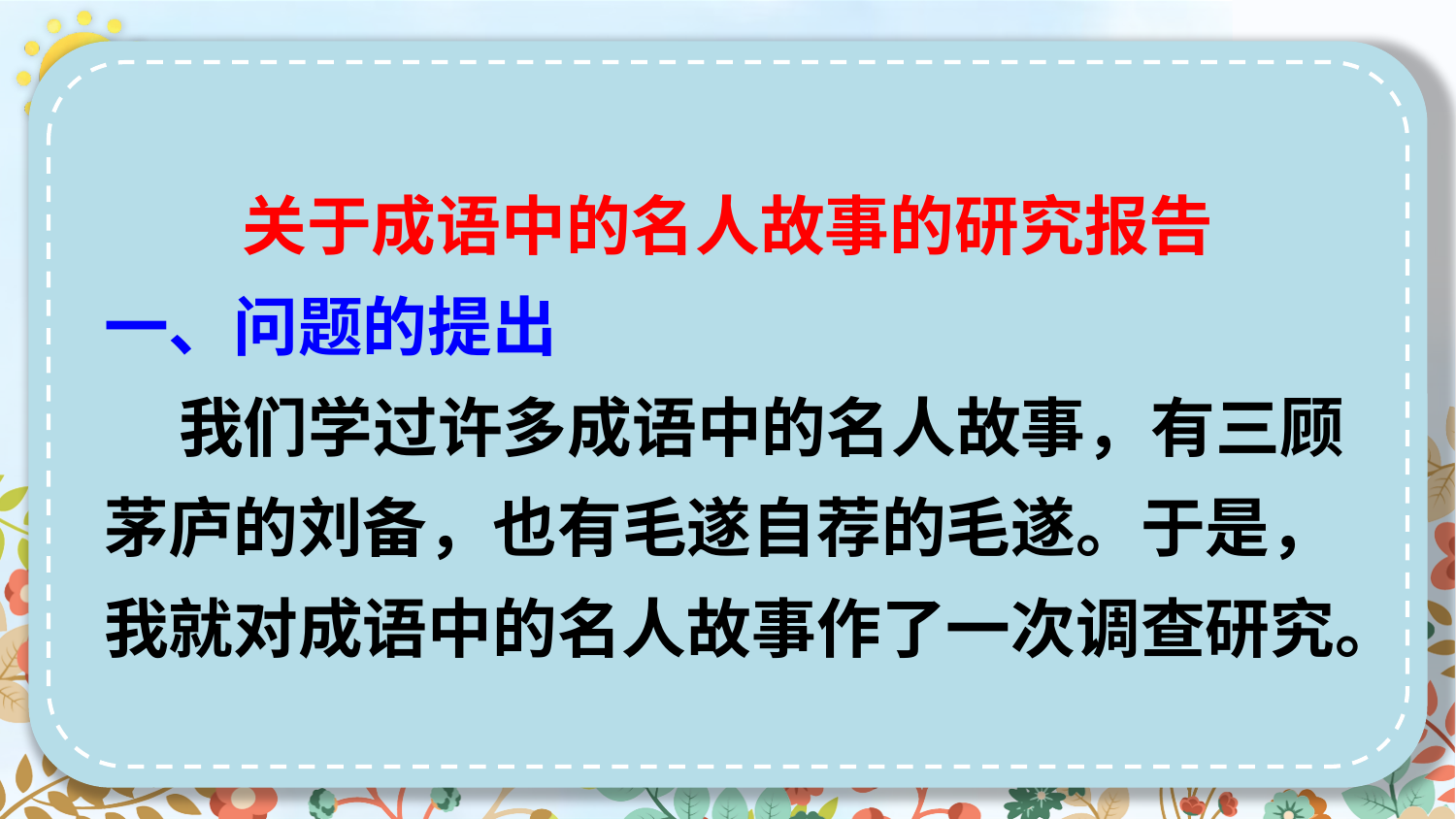

关于成语中的名人故事的研究报告
一、问题的提出
    我们学过许多成语中的名人故事，有三顾茅庐的刘备，也有毛遂自荐的毛遂。于是，我就对成语中的名人故事作了一次调查研究。